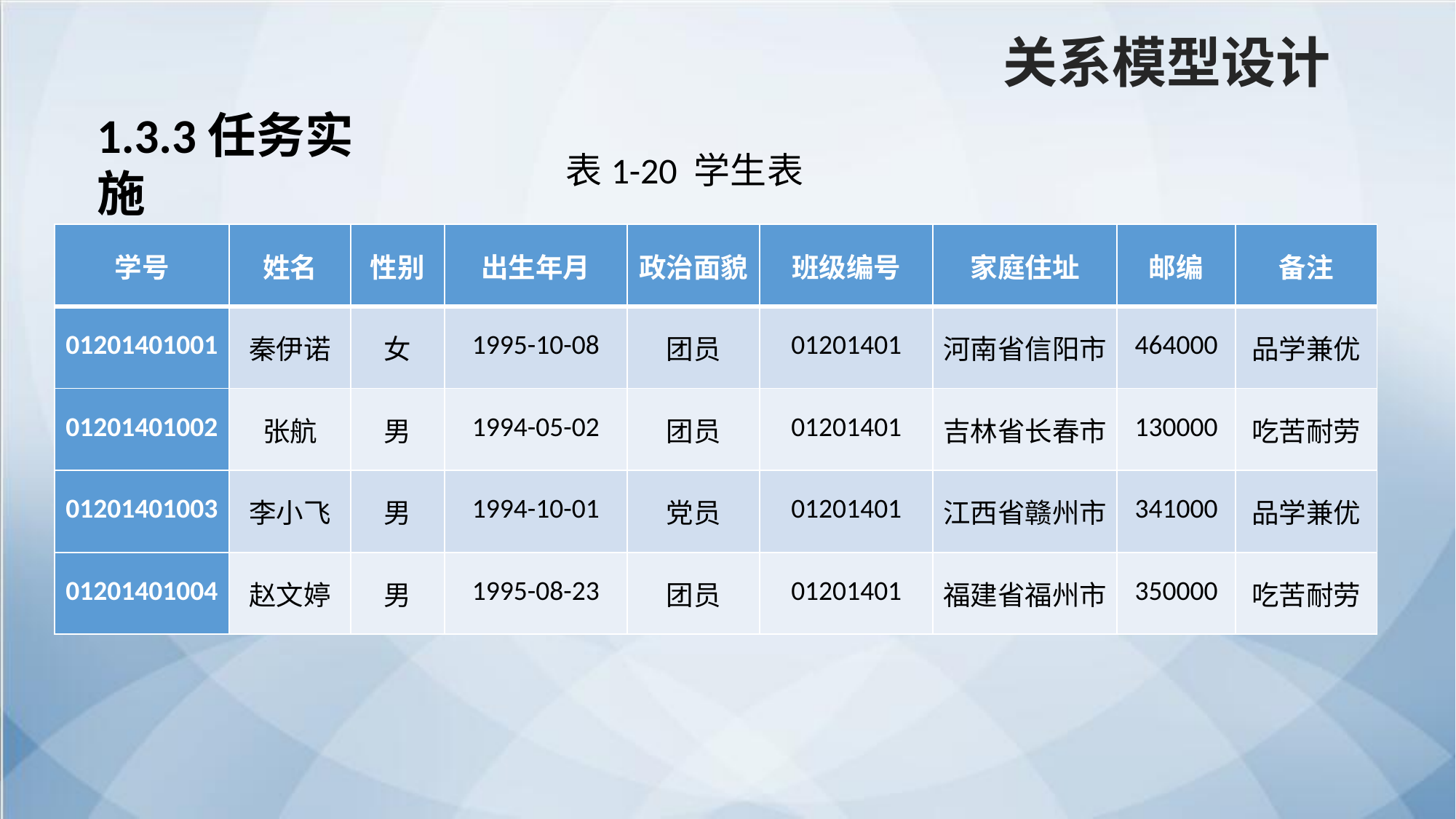

关系模型设计
1.3.3任务实施
表1-20 学生表
| 学号 | 姓名 | 性别 | 出生年月 | 政治面貌 | 班级编号 | 家庭住址 | 邮编 | 备注 |
| --- | --- | --- | --- | --- | --- | --- | --- | --- |
| 01201401001 | 秦伊诺 | 女 | 1995-10-08 | 团员 | 01201401 | 河南省信阳市 | 464000 | 品学兼优 |
| 01201401002 | 张航 | 男 | 1994-05-02 | 团员 | 01201401 | 吉林省长春市 | 130000 | 吃苦耐劳 |
| 01201401003 | 李小飞 | 男 | 1994-10-01 | 党员 | 01201401 | 江西省赣州市 | 341000 | 品学兼优 |
| 01201401004 | 赵文婷 | 男 | 1995-08-23 | 团员 | 01201401 | 福建省福州市 | 350000 | 吃苦耐劳 |